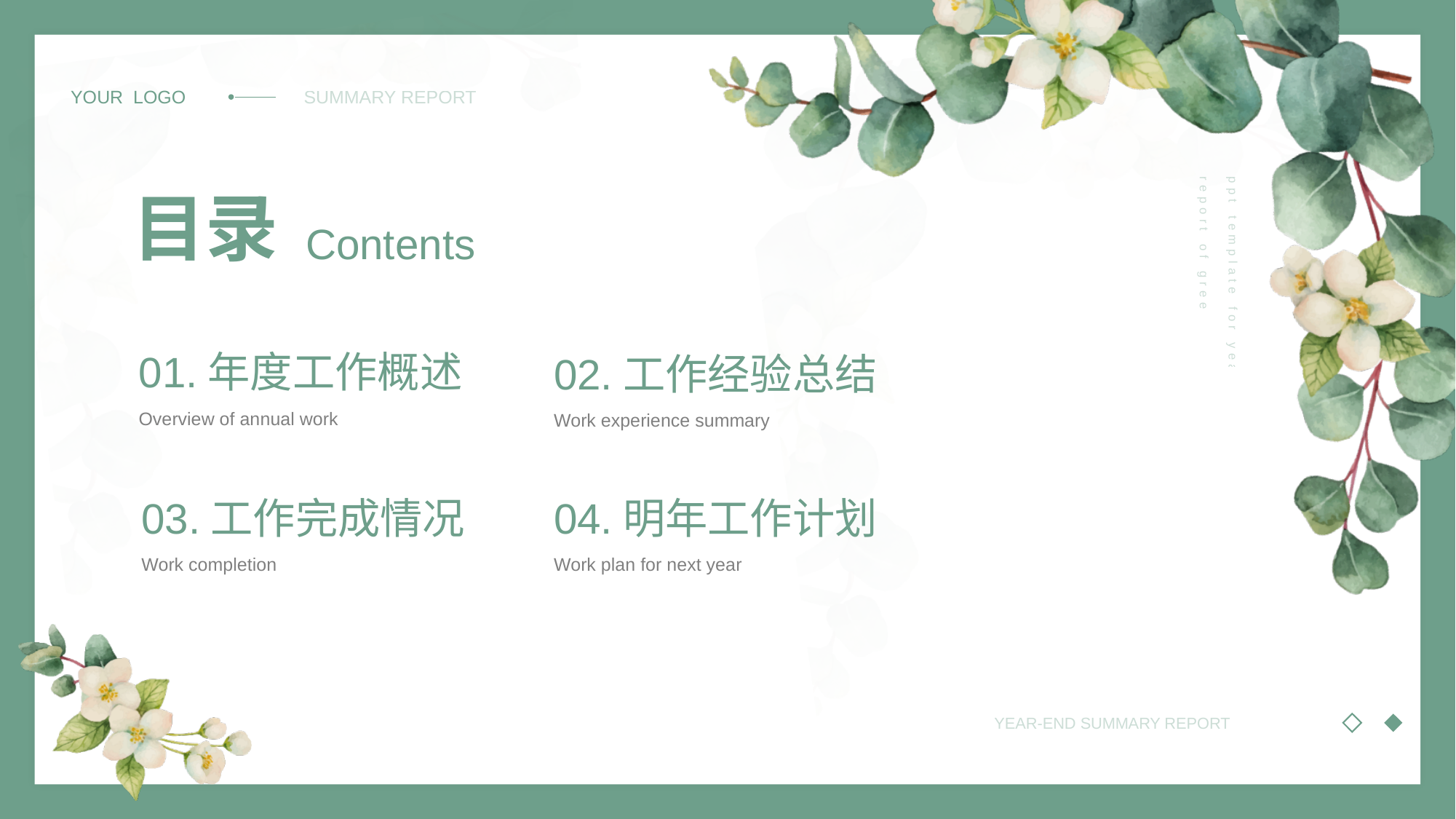

目录
Contents
01.年度工作概述
Overview of annual work
02.工作经验总结
Work experience summary
03.工作完成情况
Work completion
04.明年工作计划
Work plan for next year